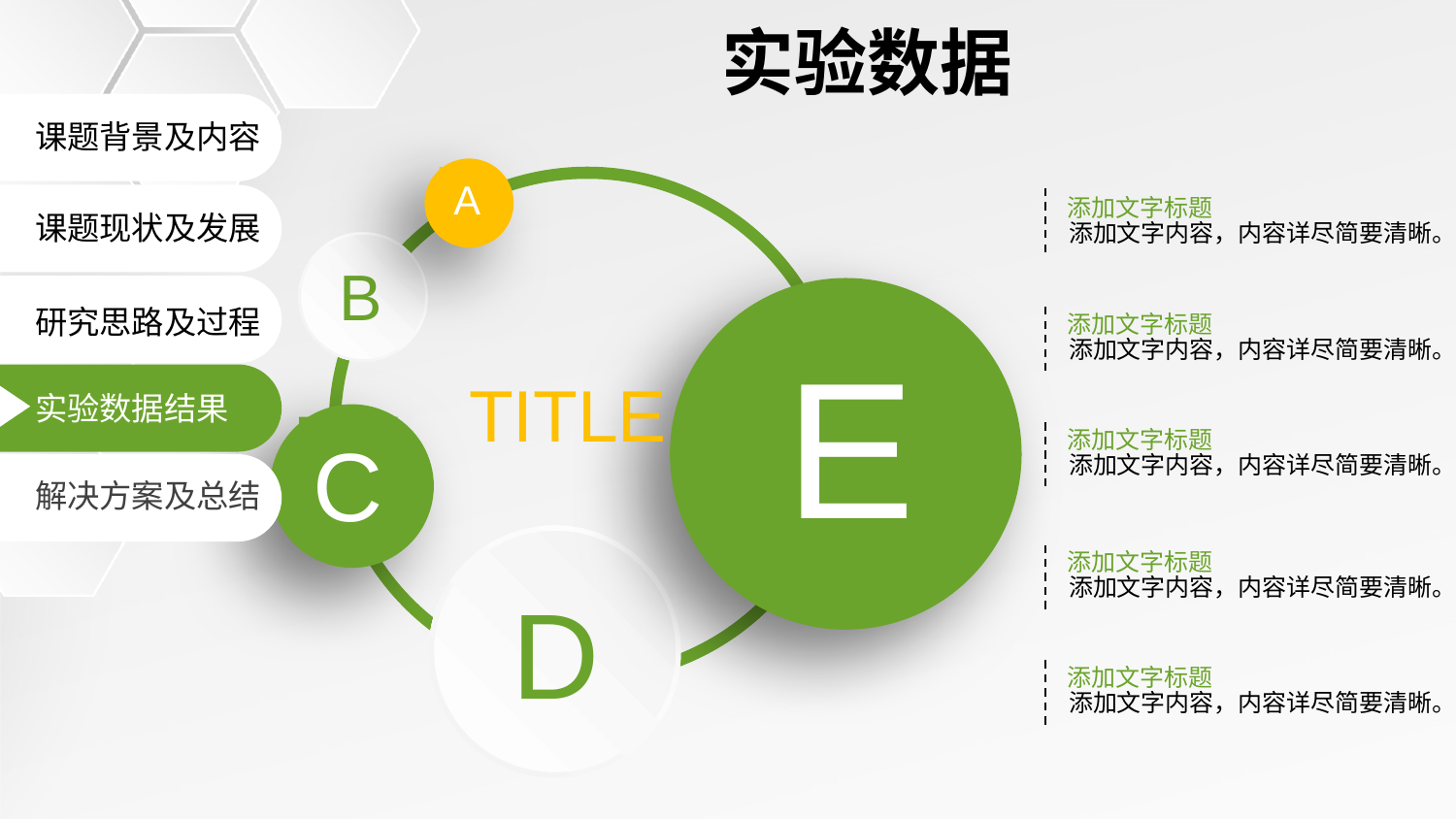

实验数据

课题背景及内容

A

添加文字标题
课题现状及发展
添加文字内容，内容详尽简要清晰。

B

E
研究思路及过程
添加文字标题
添加文字内容，内容详尽简要清晰。
TITLE

实验数据结果

C
添加文字标题
添加文字内容，内容详尽简要清晰。

解决方案及总结

D
添加文字标题
添加文字内容，内容详尽简要清晰。
添加文字标题
添加文字内容，内容详尽简要清晰。